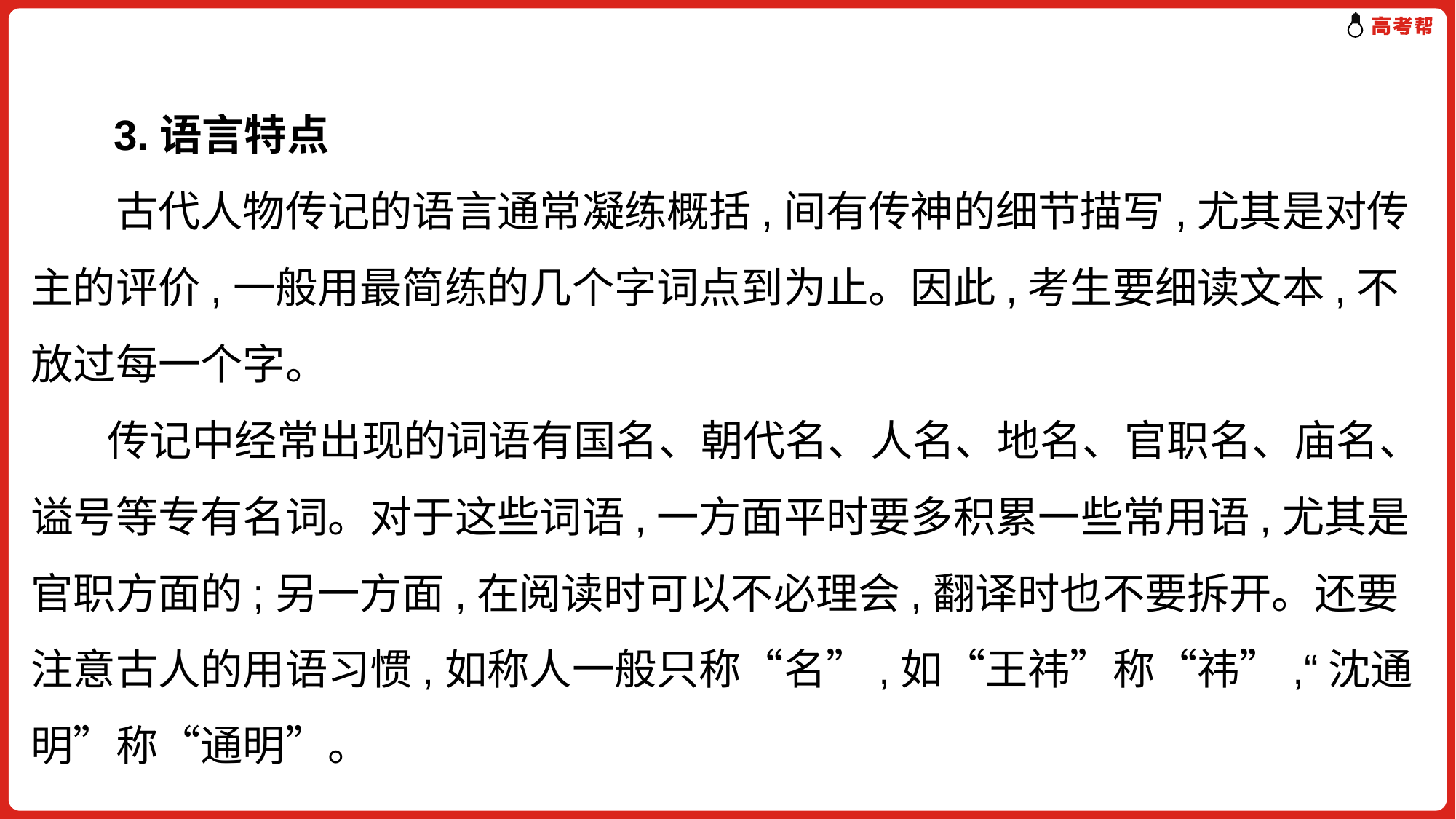

3.语言特点
　　古代人物传记的语言通常凝练概括,间有传神的细节描写,尤其是对传主的评价,一般用最简练的几个字词点到为止。因此,考生要细读文本,不放过每一个字。
       传记中经常出现的词语有国名、朝代名、人名、地名、官职名、庙名、谥号等专有名词。对于这些词语,一方面平时要多积累一些常用语,尤其是官职方面的;另一方面,在阅读时可以不必理会,翻译时也不要拆开。还要注意古人的用语习惯,如称人一般只称“名”,如“王祎”称“祎”,“沈通明”称“通明”。